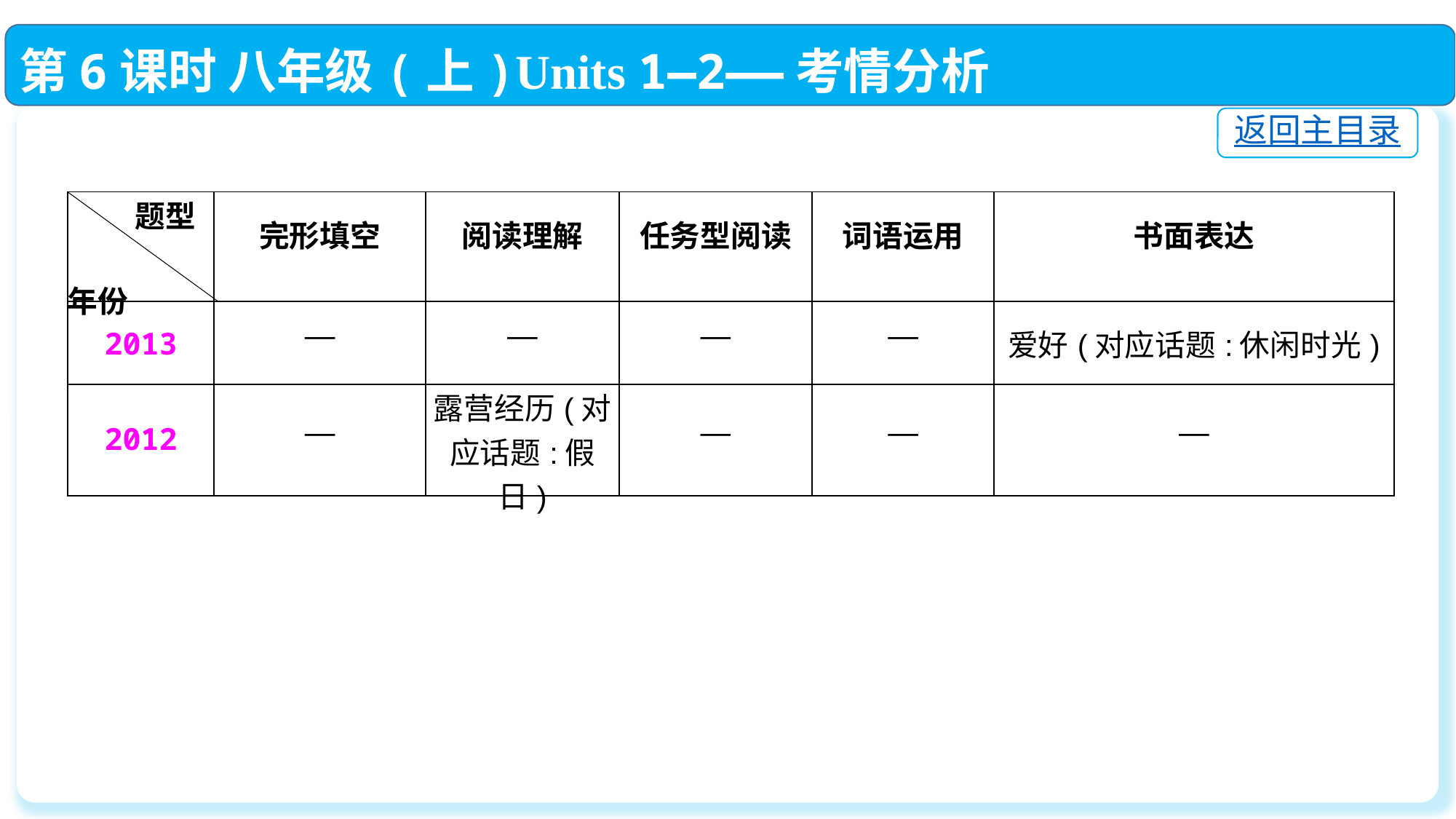

第6课时 八年级(上)Units 1—2——考情分析

返回主目录
| 题型 年份 | 完形填空 | 阅读理解 | 任务型阅读 | 词语运用 | 书面表达 |
| --- | --- | --- | --- | --- | --- |
| 2013 | — | — | — | — | 爱好(对应话题:休闲时光) |
| 2012 | — | 露营经历(对应话题:假日) | — | — | — |